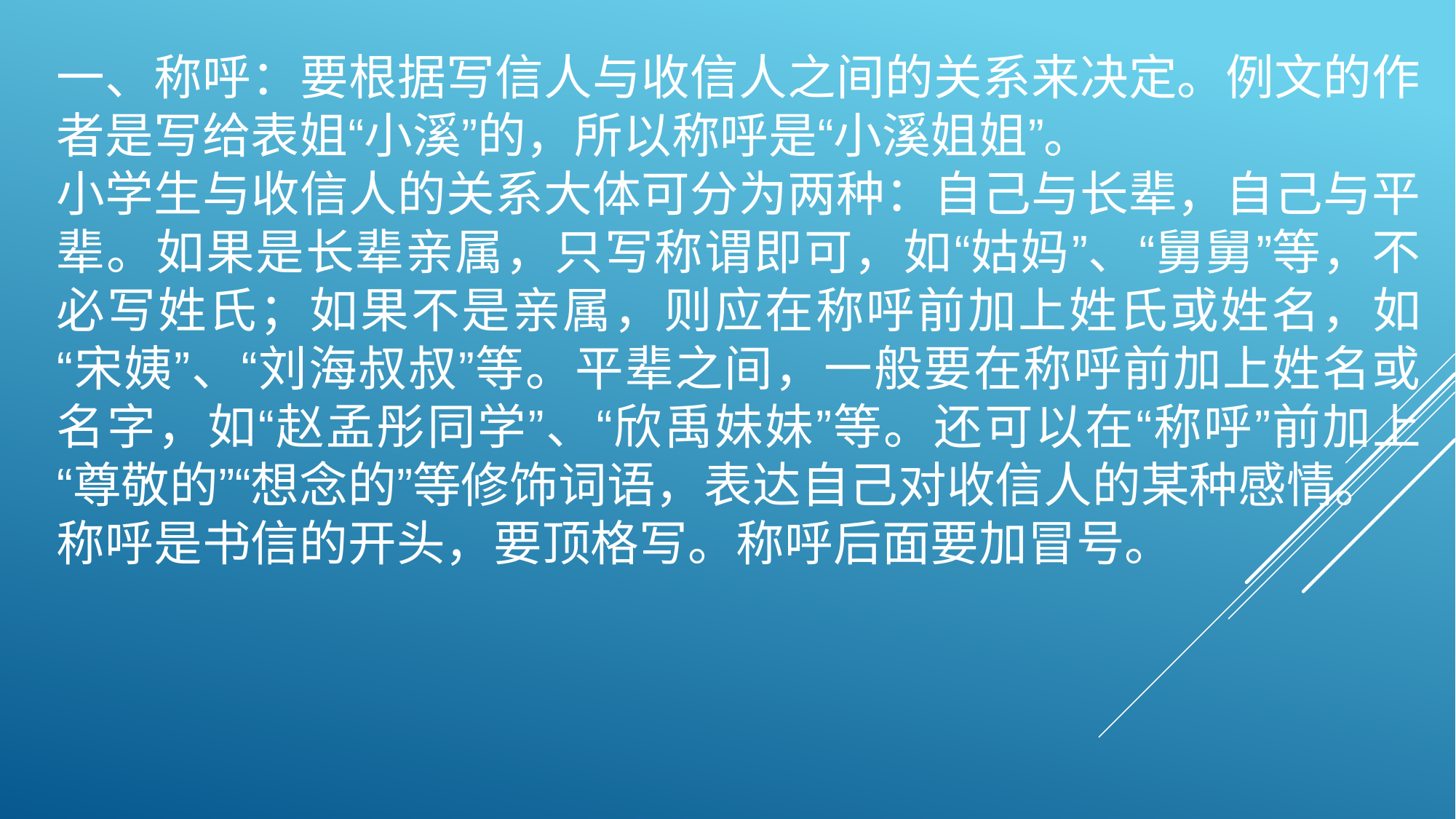

一、称呼：要根据写信人与收信人之间的关系来决定。例文的作者是写给表姐“小溪”的，所以称呼是“小溪姐姐”。
小学生与收信人的关系大体可分为两种：自己与长辈，自己与平辈。如果是长辈亲属，只写称谓即可，如“姑妈”、“舅舅”等，不必写姓氏；如果不是亲属，则应在称呼前加上姓氏或姓名，如“宋姨”、“刘海叔叔”等。平辈之间，一般要在称呼前加上姓名或名字，如“赵孟彤同学”、“欣禹妹妹”等。还可以在“称呼”前加上“尊敬的”“想念的”等修饰词语，表达自己对收信人的某种感情。
称呼是书信的开头，要顶格写。称呼后面要加冒号。